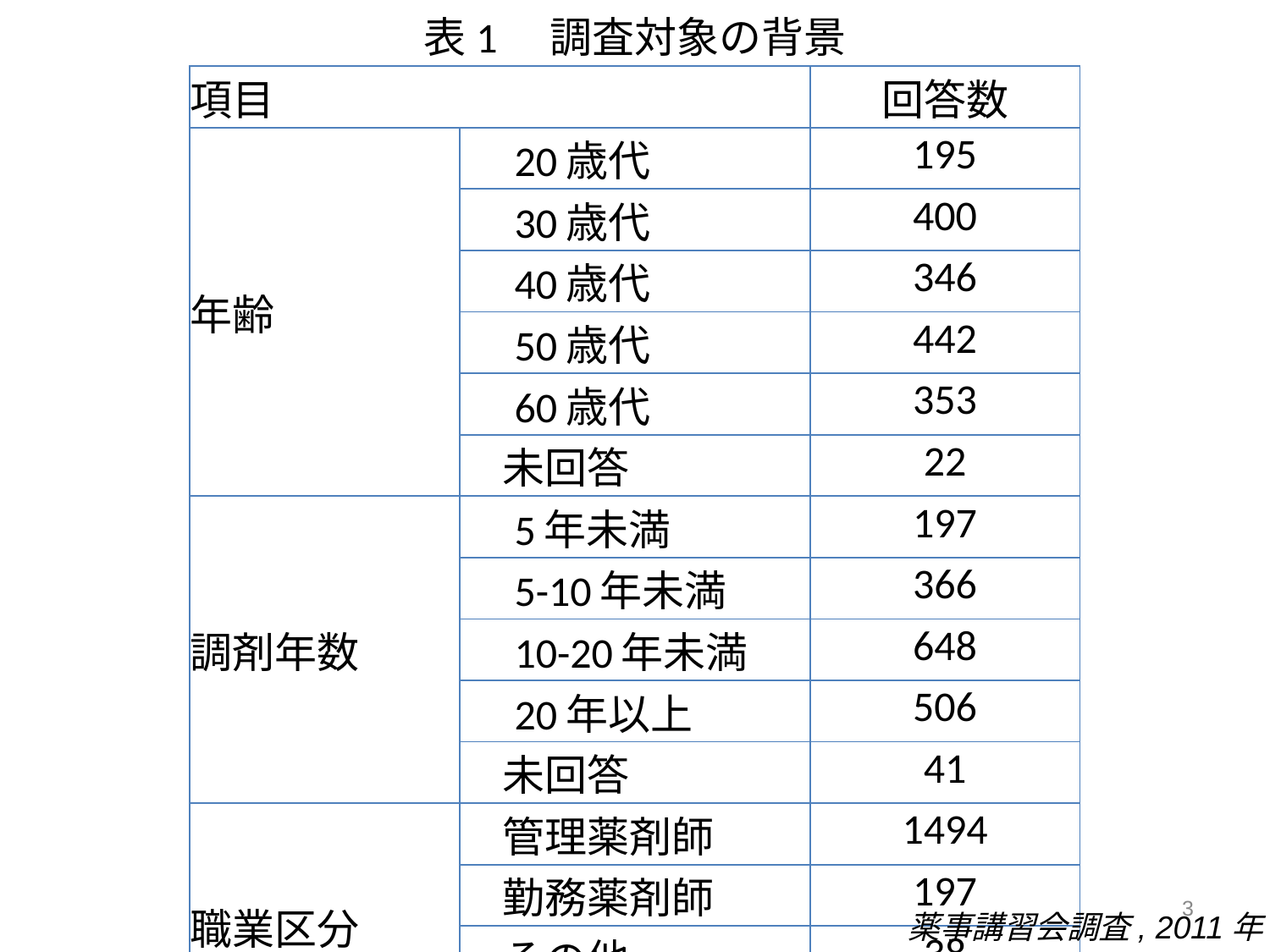

# 表1　調査対象の背景
| 項目 |  | 回答数 |
| --- | --- | --- |
| 年齢 | 20歳代 | 195 |
|  | 30歳代 | 400 |
|  | 40歳代 | 346 |
|  | 50歳代 | 442 |
|  | 60歳代 | 353 |
|  | 未回答 | 22 |
| 調剤年数 | 5年未満 | 197 |
|  | 5-10年未満 | 366 |
|  | 10-20年未満 | 648 |
|  | 20年以上 | 506 |
|  | 未回答 | 41 |
| 職業区分 | 管理薬剤師 | 1494 |
|  | 勤務薬剤師 | 197 |
|  | その他 | 38 |
|  | 未回答 | 29 |

3
薬事講習会調査, 2011年